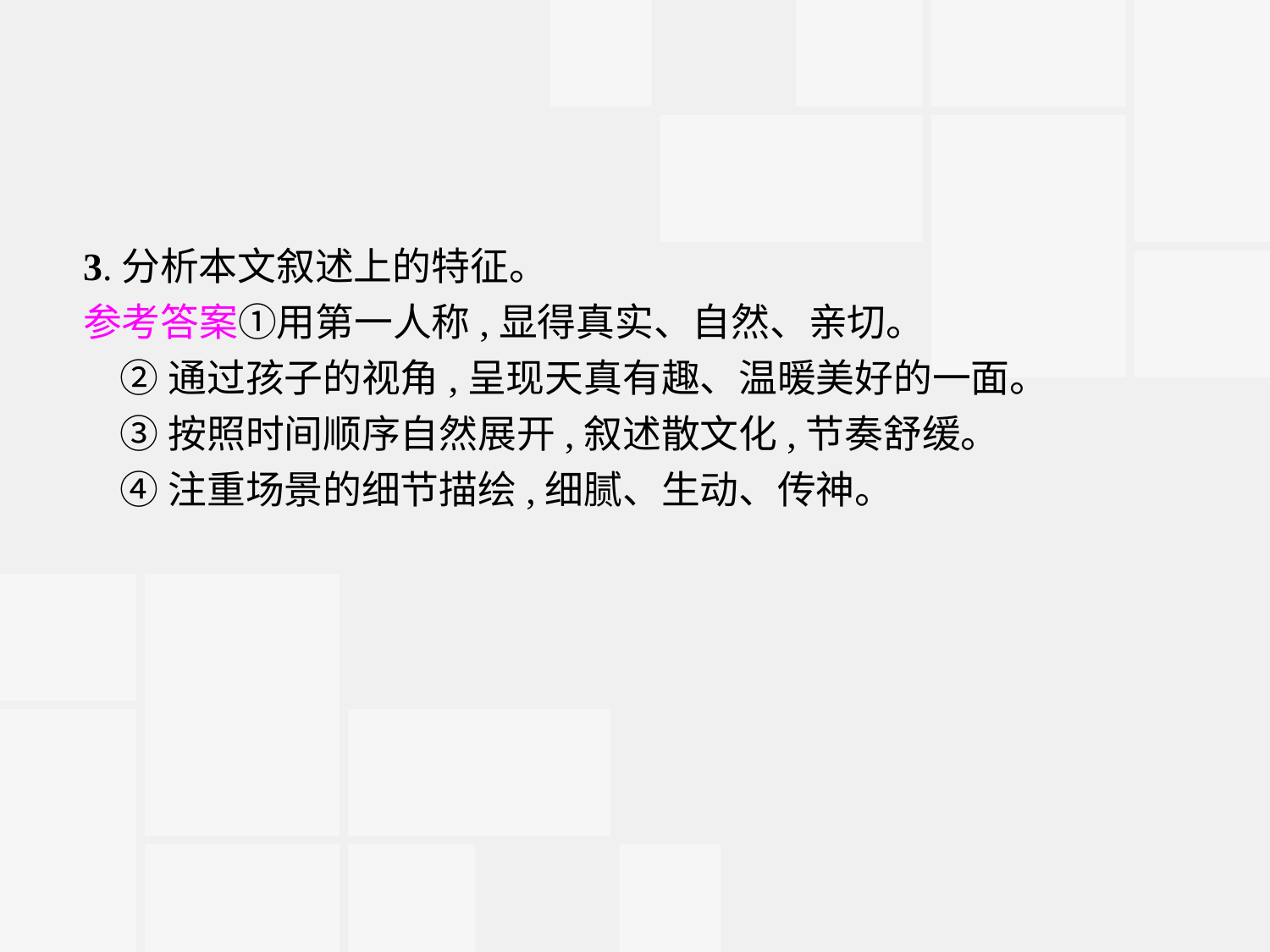

3.分析本文叙述上的特征。
参考答案①用第一人称,显得真实、自然、亲切。
②通过孩子的视角,呈现天真有趣、温暖美好的一面。
③按照时间顺序自然展开,叙述散文化,节奏舒缓。
④注重场景的细节描绘,细腻、生动、传神。